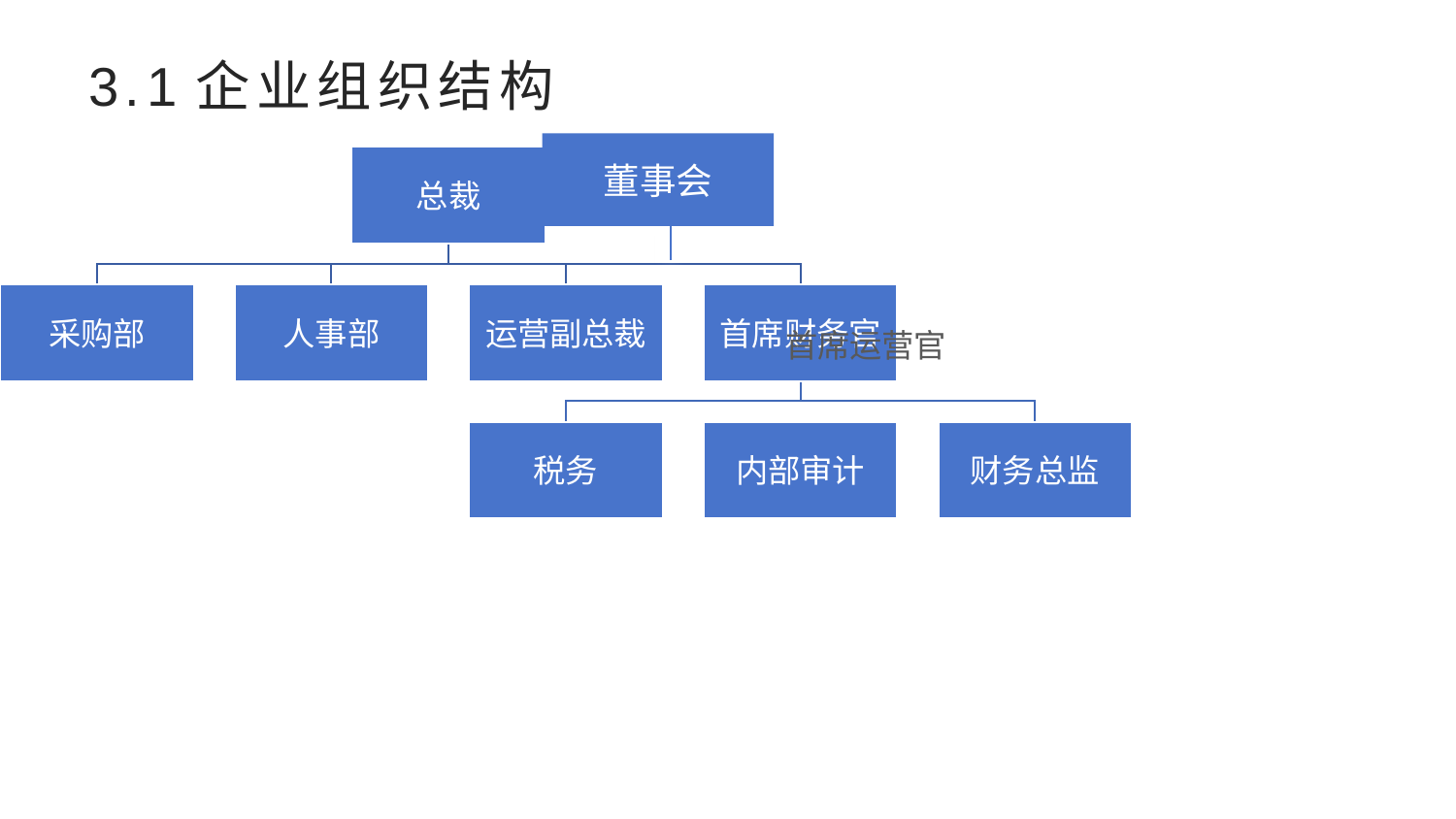

# 3.1企业组织结构
总裁
采购部
人事部
运营副总裁
首席财务官
税务
内部审计
财务总监
董事会
首席运营官